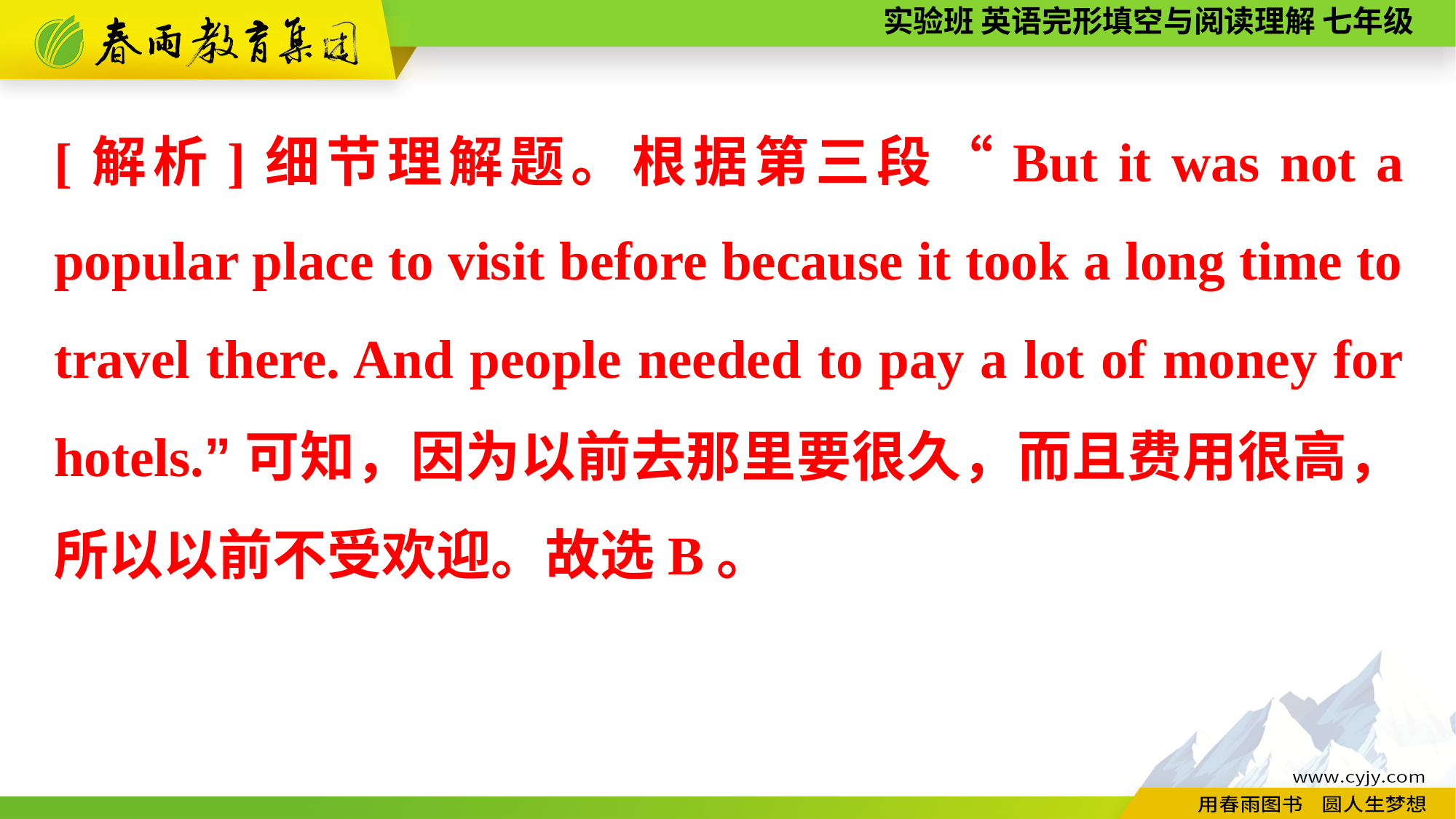

[解析]细节理解题。根据第三段“But it was not a popular place to visit before because it took a long time to travel there. And people needed to pay a lot of money for hotels.”可知，因为以前去那里要很久，而且费用很高，所以以前不受欢迎。故选B。